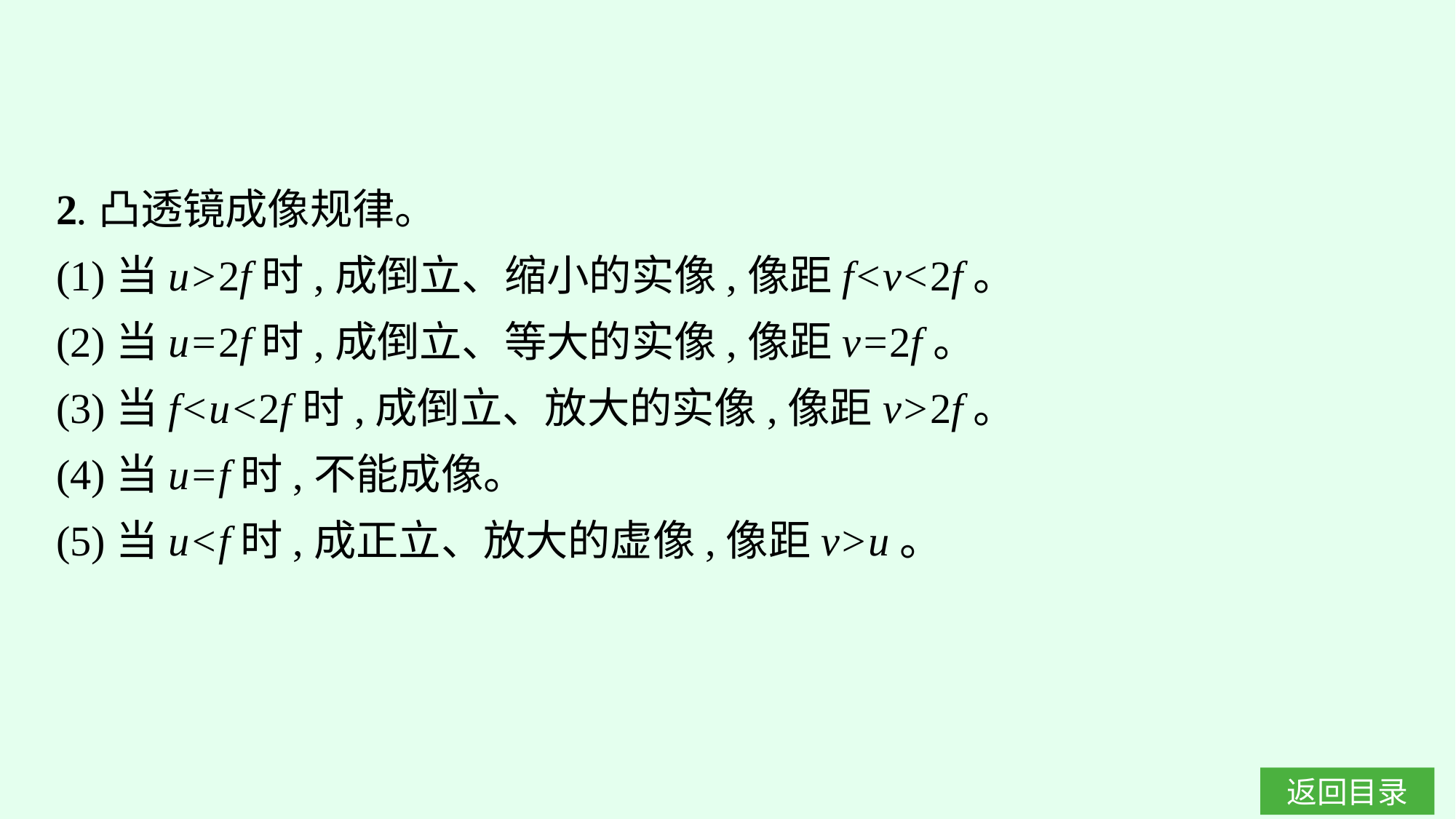

2.凸透镜成像规律。
(1)当u>2f时,成倒立、缩小的实像,像距f<v<2f。
(2)当u=2f时,成倒立、等大的实像,像距v=2f。
(3)当f<u<2f时,成倒立、放大的实像,像距v>2f。
(4)当u=f时,不能成像。
(5)当u<f时,成正立、放大的虚像,像距v>u。